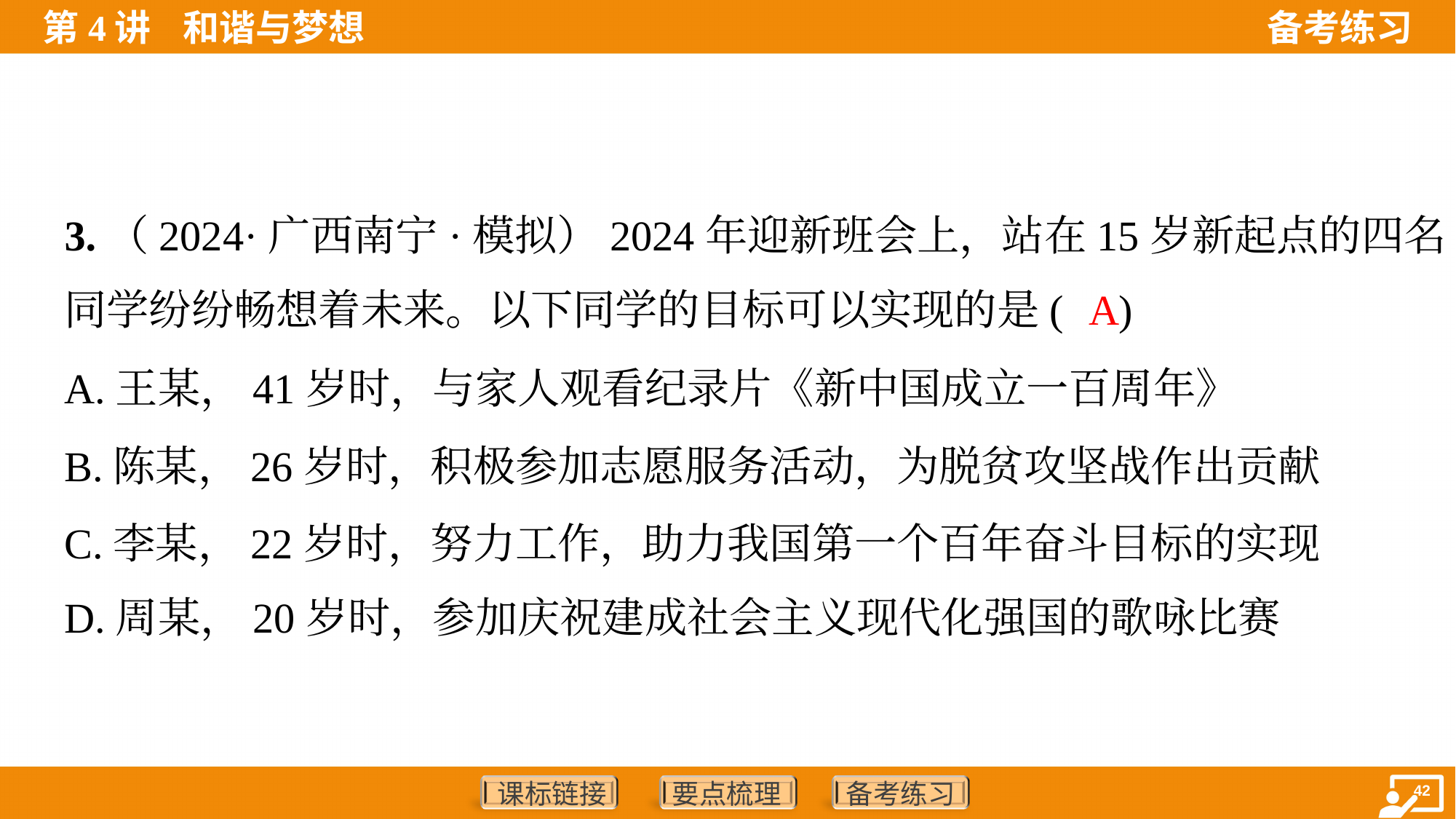

3.（2024·广西南宁·模拟）2024年迎新班会上，站在15岁新起点的四名
同学纷纷畅想着未来。以下同学的目标可以实现的是(     )
A
A.王某，41岁时，与家人观看纪录片《新中国成立一百周年》
B.陈某，26岁时，积极参加志愿服务活动，为脱贫攻坚战作出贡献
C.李某，22岁时，努力工作，助力我国第一个百年奋斗目标的实现
D.周某，20岁时，参加庆祝建成社会主义现代化强国的歌咏比赛